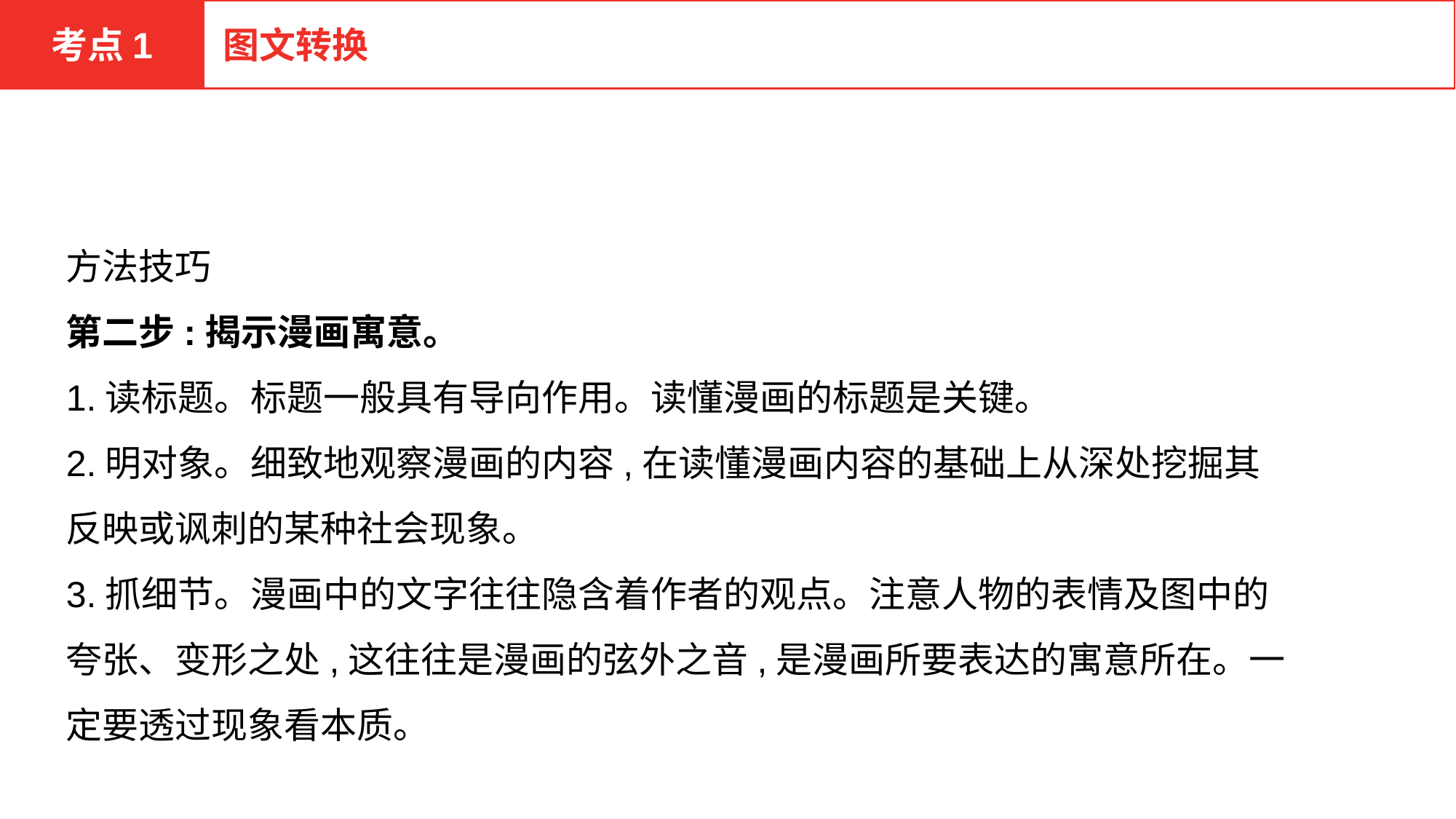

考点1
图文转换
方法技巧
第二步:揭示漫画寓意。
1.读标题。标题一般具有导向作用。读懂漫画的标题是关键。
2.明对象。细致地观察漫画的内容,在读懂漫画内容的基础上从深处挖掘其反映或讽刺的某种社会现象。
3.抓细节。漫画中的文字往往隐含着作者的观点。注意人物的表情及图中的夸张、变形之处,这往往是漫画的弦外之音,是漫画所要表达的寓意所在。一定要透过现象看本质。